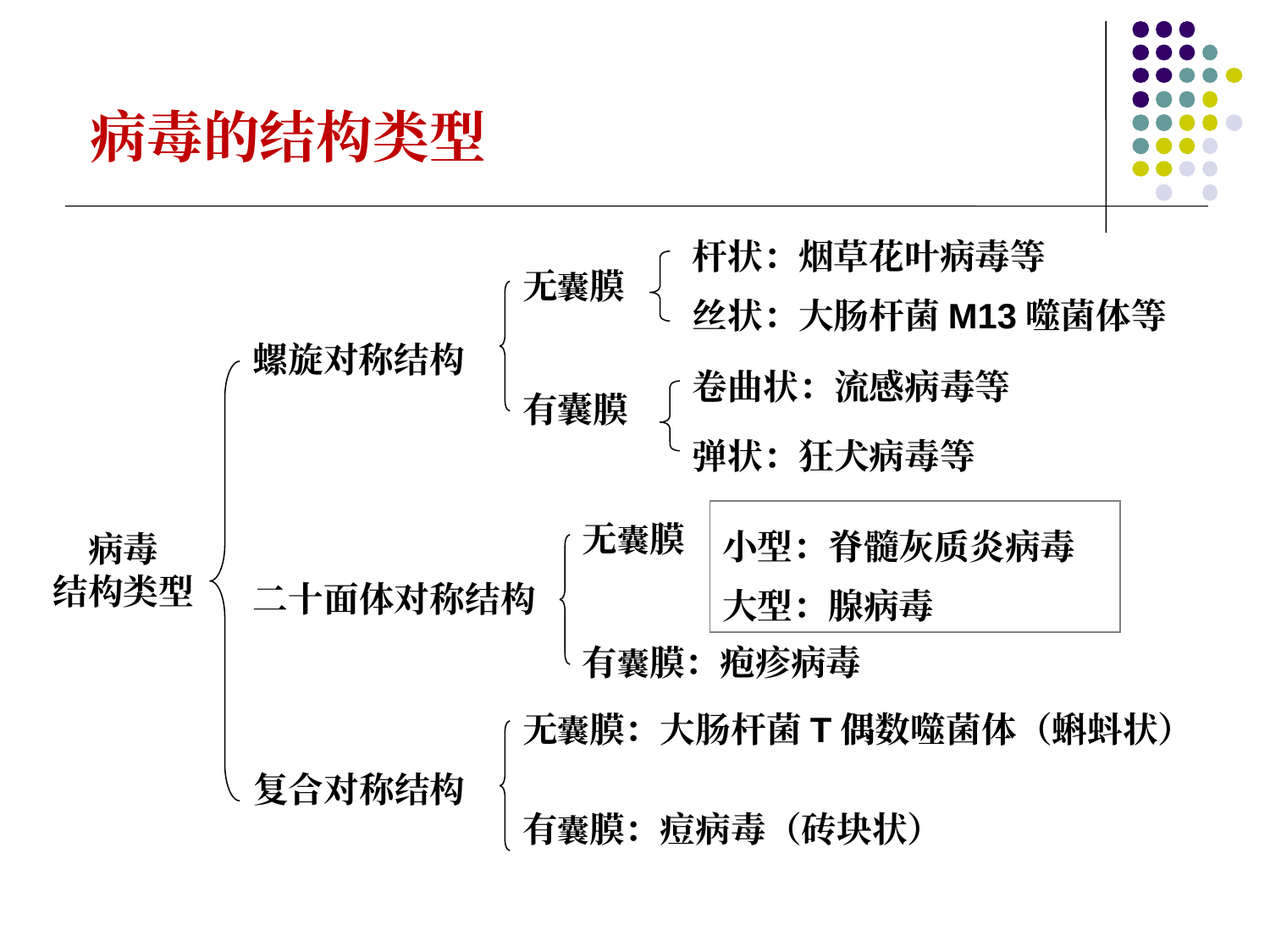

病毒的结构类型
杆状：烟草花叶病毒等
丝状：大肠杆菌M13噬菌体等

无囊膜

螺旋对称结构
卷曲状：流感病毒等
弹状：狂犬病毒等

有囊膜

小型：脊髓灰质炎病毒
大型：腺病毒

无囊膜
病毒
结构类型

二十面体对称结构
有囊膜：疱疹病毒
无囊膜：大肠杆菌T偶数噬菌体（蝌蚪状）

复合对称结构
有囊膜：痘病毒（砖块状）